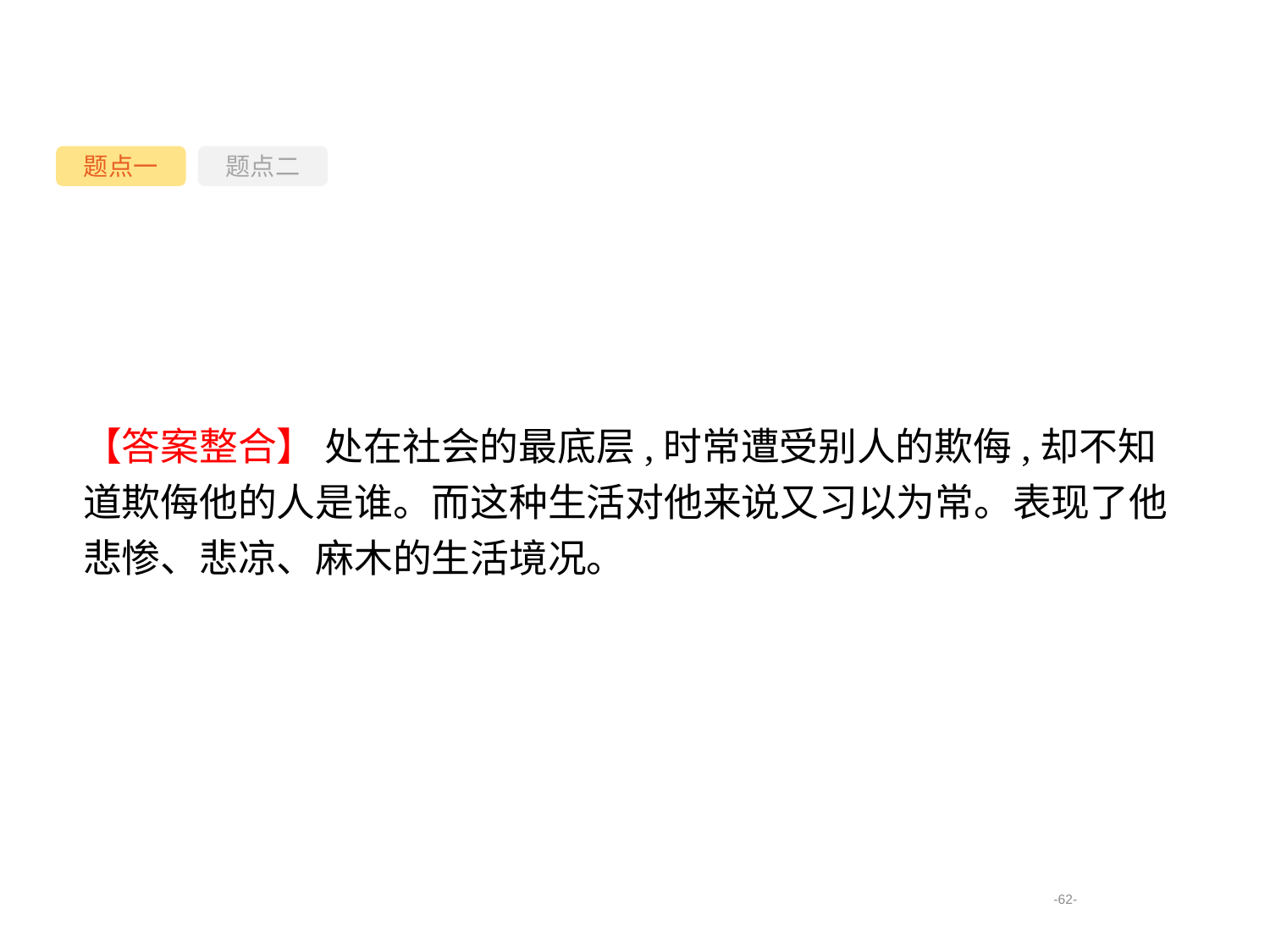

题点一
题点二
【答案整合】 处在社会的最底层,时常遭受别人的欺侮,却不知道欺侮他的人是谁。而这种生活对他来说又习以为常。表现了他悲惨、悲凉、麻木的生活境况。
-62-